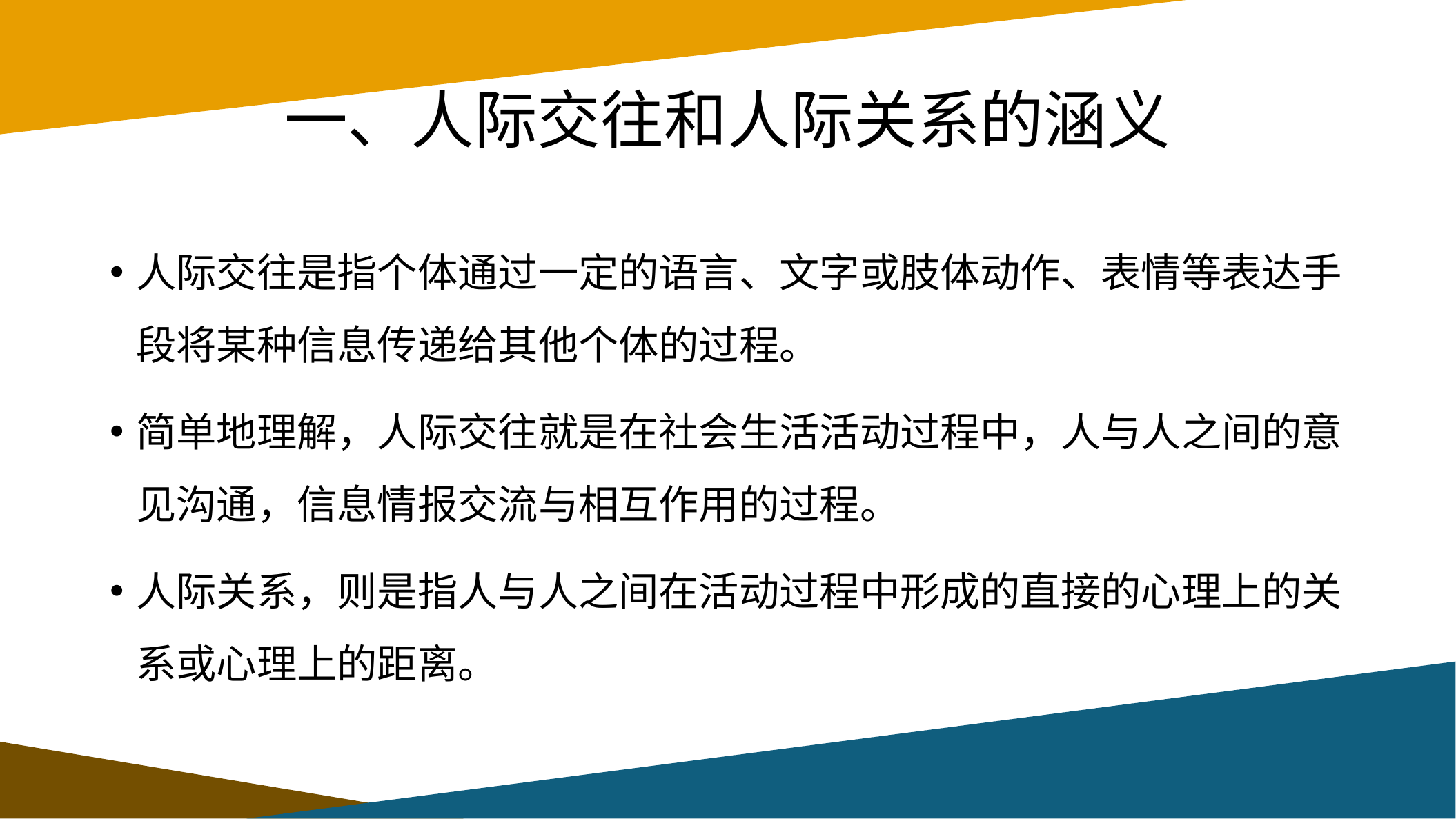

# 一、人际交往和人际关系的涵义
人际交往是指个体通过一定的语言、文字或肢体动作、表情等表达手段将某种信息传递给其他个体的过程。
简单地理解，人际交往就是在社会生活活动过程中，人与人之间的意见沟通，信息情报交流与相互作用的过程。
人际关系，则是指人与人之间在活动过程中形成的直接的心理上的关系或心理上的距离。